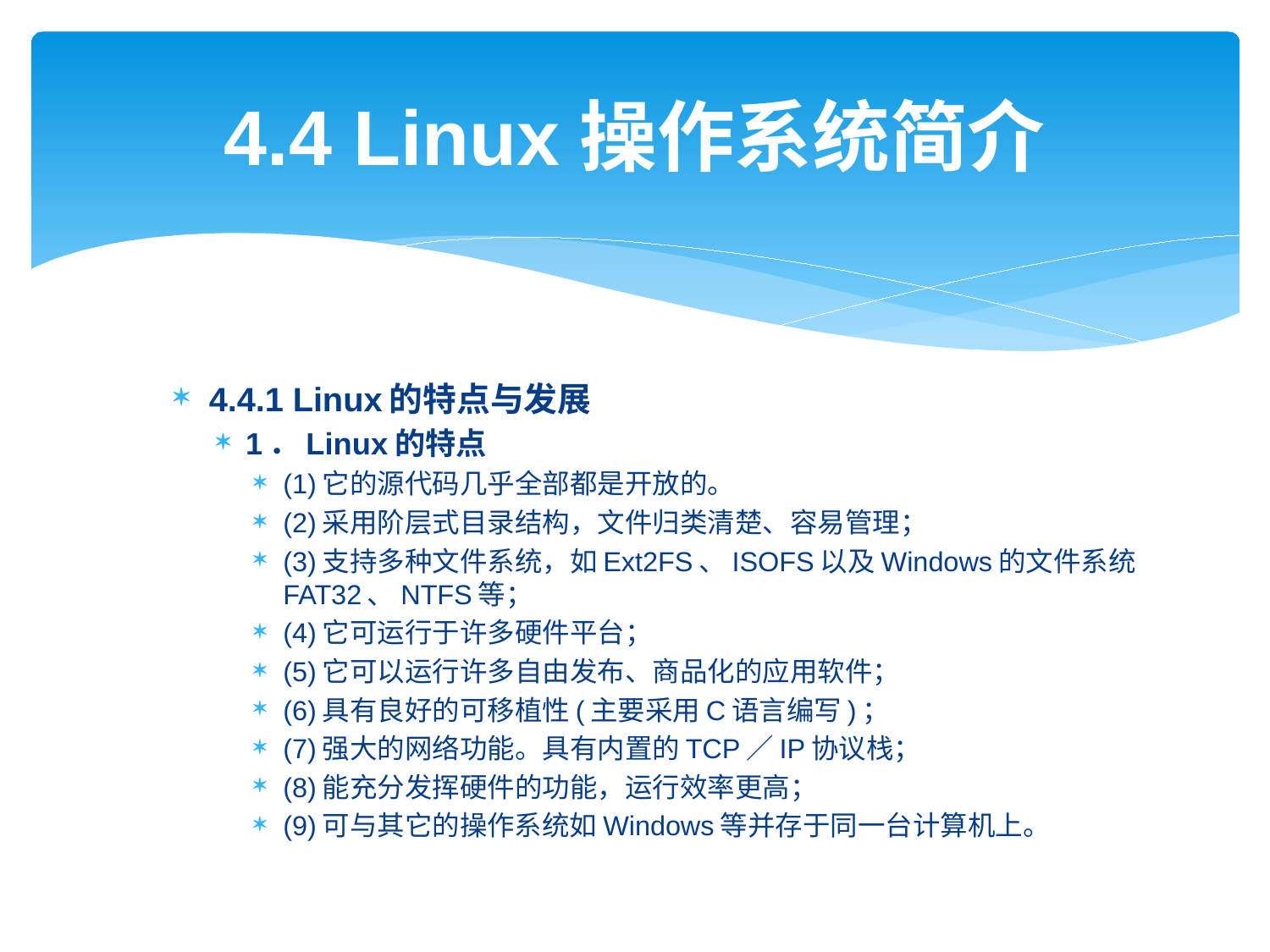

# 4.4 Linux操作系统简介
4.4.1 Linux的特点与发展
1．Linux的特点
(1)它的源代码几乎全部都是开放的。
(2)采用阶层式目录结构，文件归类清楚、容易管理；
(3)支持多种文件系统，如Ext2FS、ISOFS以及Windows的文件系统FAT32、NTFS等；
(4)它可运行于许多硬件平台；
(5)它可以运行许多自由发布、商品化的应用软件；
(6)具有良好的可移植性(主要采用C语言编写)；
(7)强大的网络功能。具有内置的TCP／IP协议栈；
(8)能充分发挥硬件的功能，运行效率更高；
(9)可与其它的操作系统如Windows等并存于同一台计算机上。